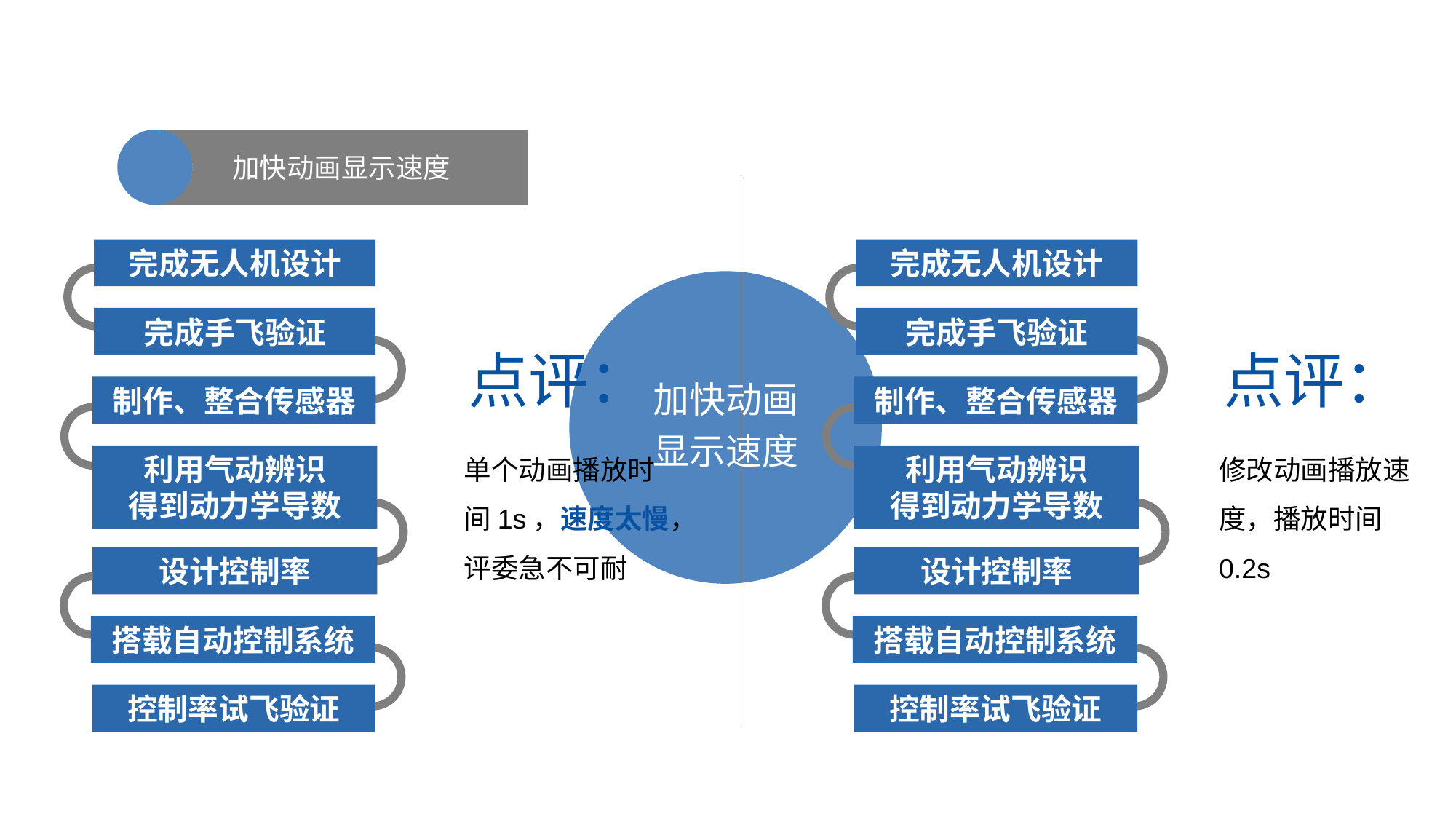

加快动画显示速度
完成无人机设计
完成无人机设计

加快动画
显示速度
完成手飞验证
完成手飞验证

点评：
单个动画播放时间1s，速度太慢，评委急不可耐
点评：
修改动画播放速度，播放时间0.2s
制作、整合传感器
制作、整合传感器

利用气动辨识
得到动力学导数
利用气动辨识
得到动力学导数

设计控制率
设计控制率

搭载自动控制系统
搭载自动控制系统

控制率试飞验证
控制率试飞验证